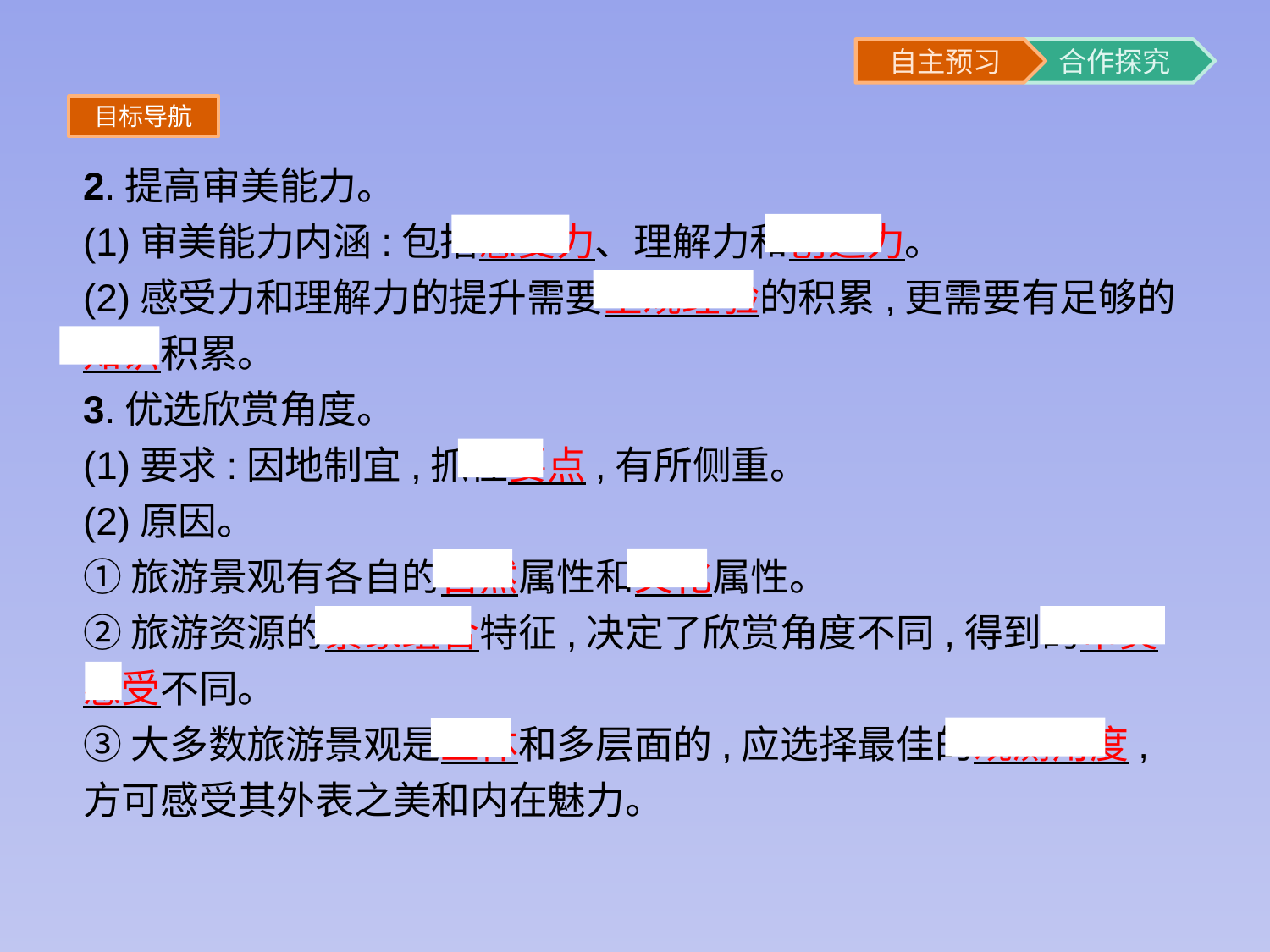

目标导航
2.提高审美能力。
(1)审美能力内涵:包括感受力、理解力和创造力。
(2)感受力和理解力的提升需要主观经验的积累,更需要有足够的知识积累。
3.优选欣赏角度。
(1)要求:因地制宜,抓住要点,有所侧重。
(2)原因。
①旅游景观有各自的自然属性和文化属性。
②旅游资源的景象组合特征,决定了欣赏角度不同,得到的审美感受不同。
③大多数旅游景观是立体和多层面的,应选择最佳的观测角度,方可感受其外表之美和内在魅力。